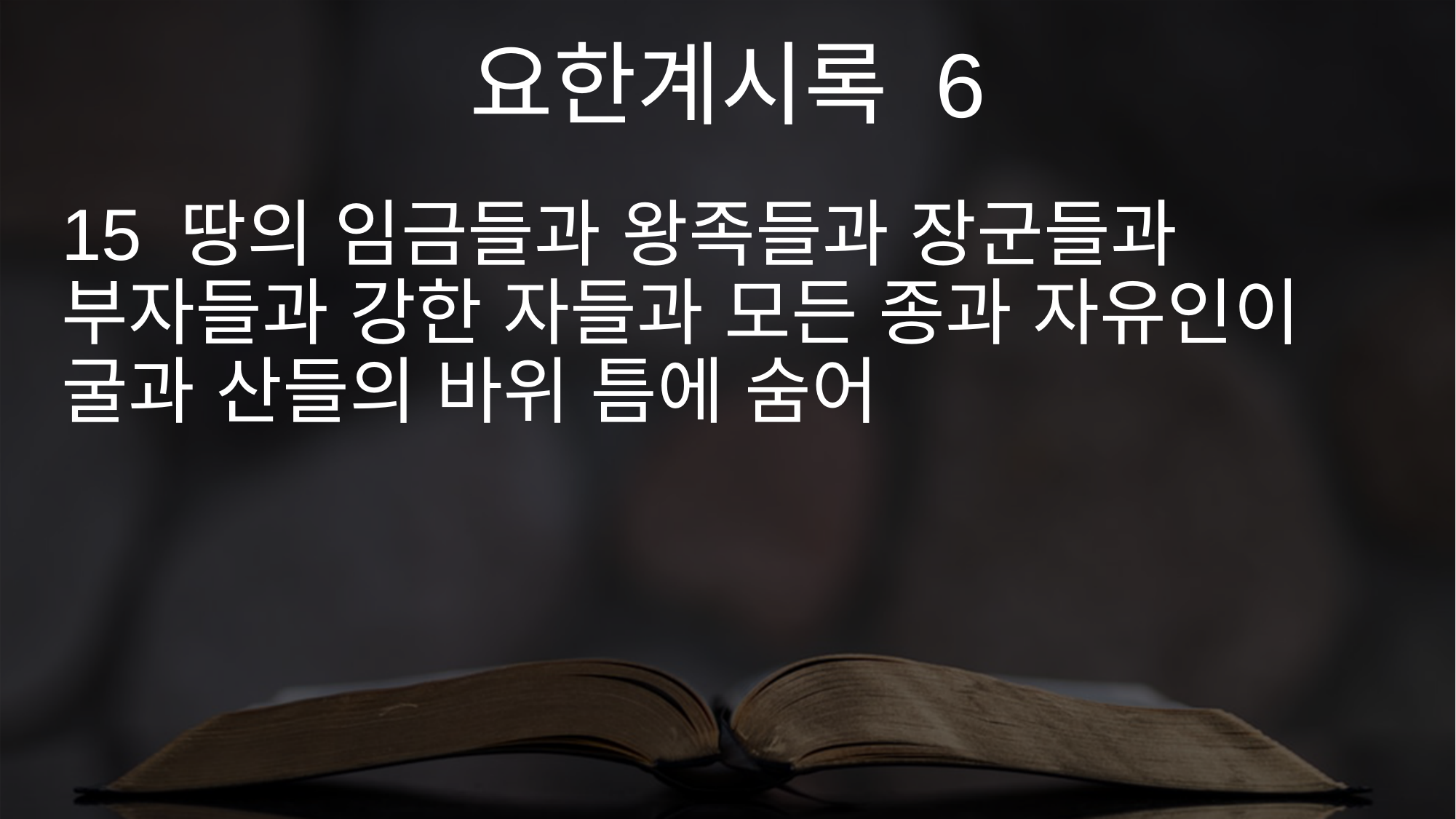

요한계시록 6
15 땅의 임금들과 왕족들과 장군들과 부자들과 강한 자들과 모든 종과 자유인이 굴과 산들의 바위 틈에 숨어